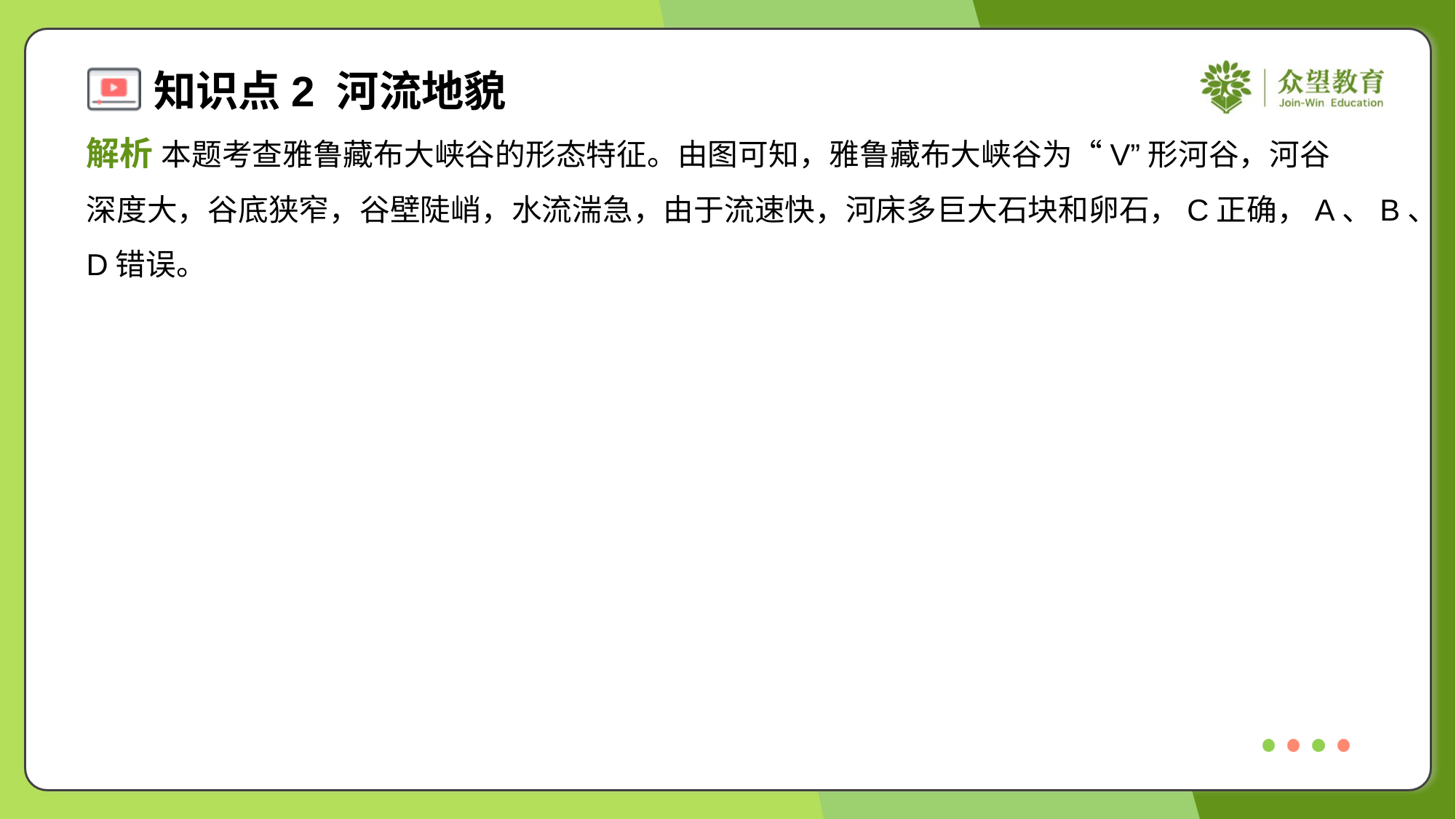

解析 本题考查雅鲁藏布大峡谷的形态特征。由图可知，雅鲁藏布大峡谷为“V”形河谷，河谷
深度大，谷底狭窄，谷壁陡峭，水流湍急，由于流速快，河床多巨大石块和卵石，C正确，A、B、
D错误。